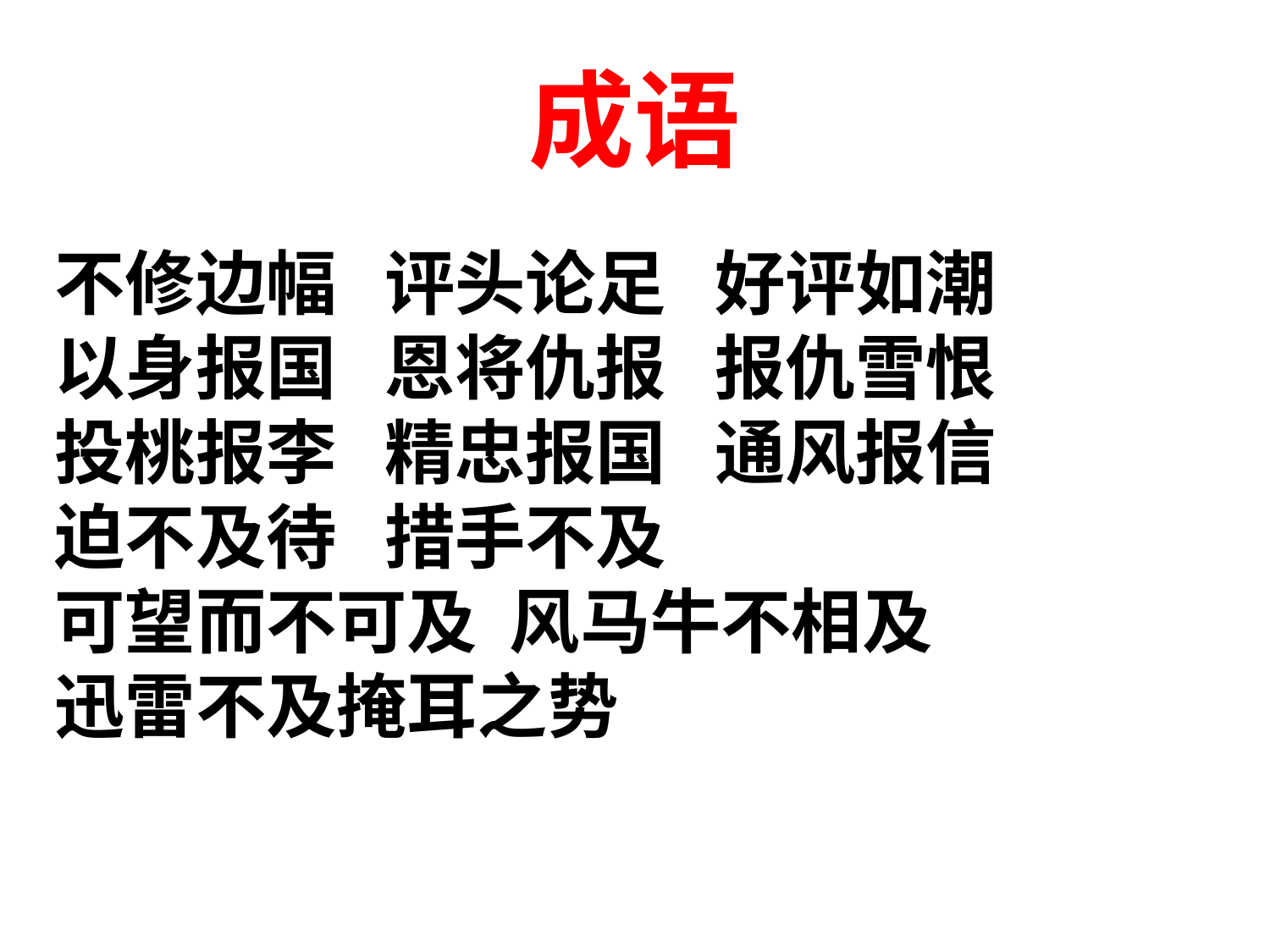

# 成语
不修边幅   评头论足   好评如潮
以身报国   恩将仇报   报仇雪恨
投桃报李   精忠报国   通风报信
迫不及待   措手不及
可望而不可及  风马牛不相及
迅雷不及掩耳之势